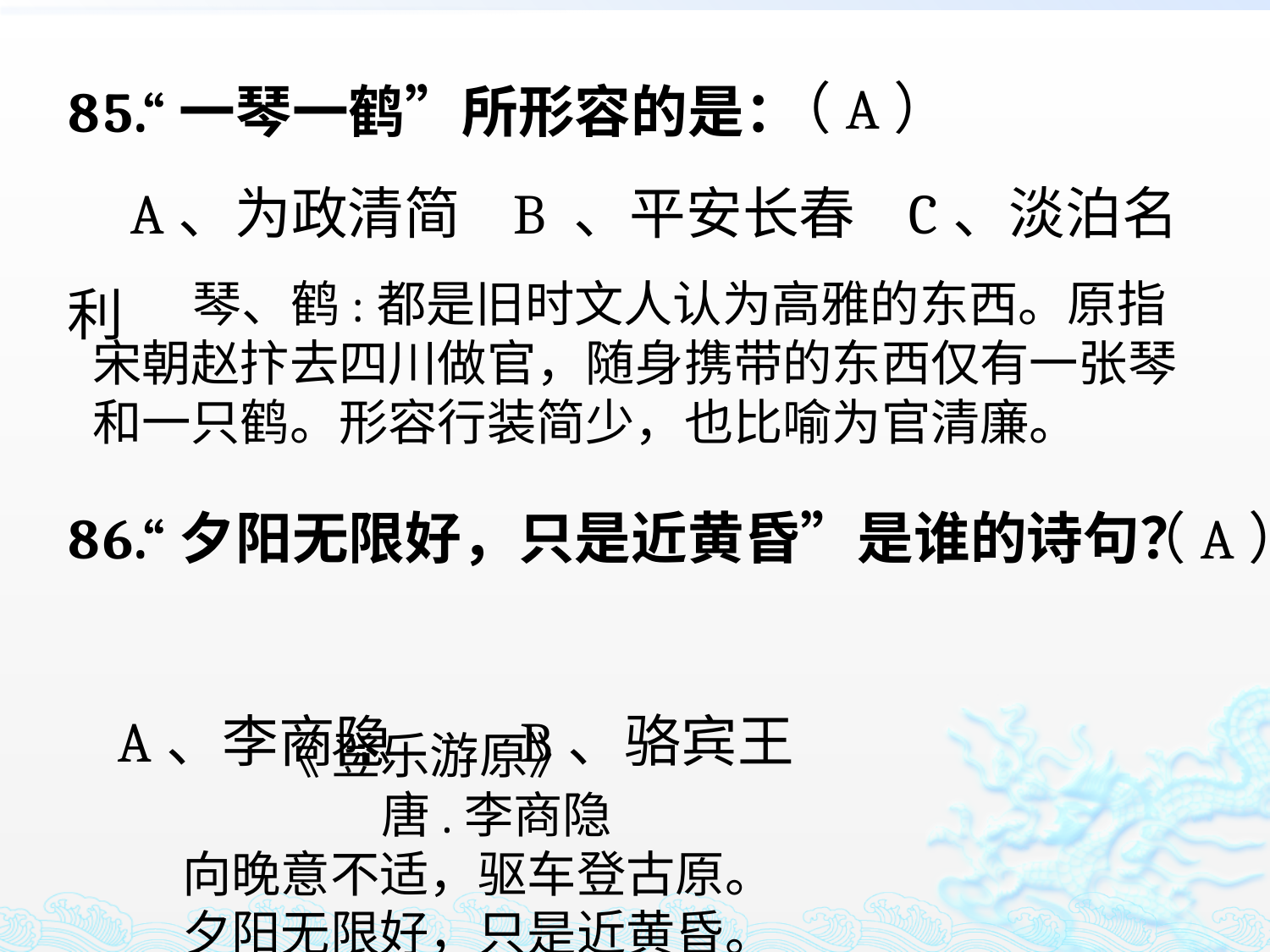

85.“一琴一鹤”所形容的是：
     A、为政清简   B 、平安长春   C、淡泊名利
（A）
        琴、鹤:都是旧时文人认为高雅的东西。原指宋朝赵抃去四川做官，随身携带的东西仅有一张琴和一只鹤。形容行装简少，也比喻为官清廉。
86.“夕阳无限好，只是近黄昏”是谁的诗句？

    A、李商隐         B、骆宾王
（A）
       《 登乐游原》
                 唐.李商隐
向晚意不适，驱车登古原。
夕阳无限好，只是近黄昏。